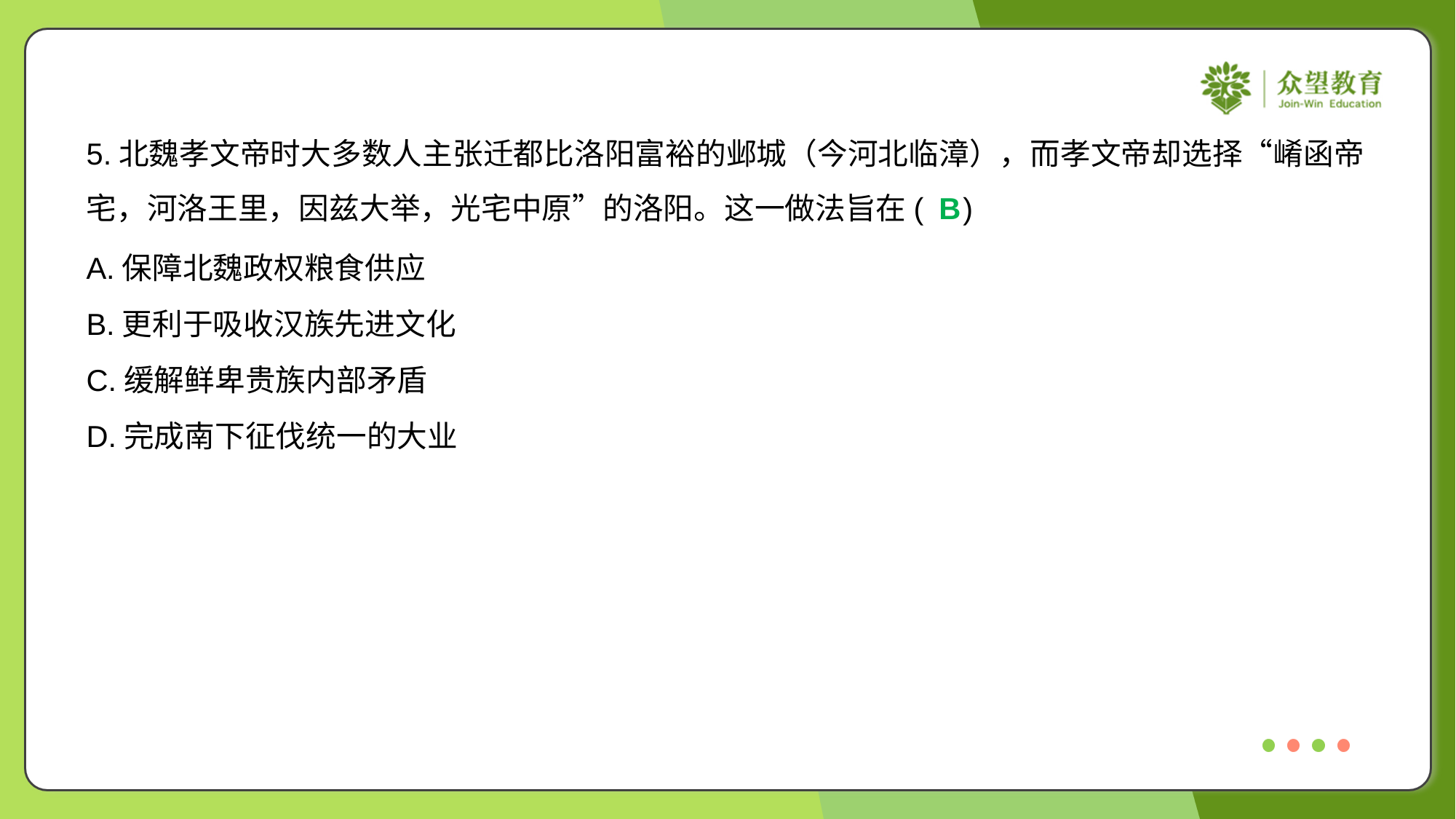

5.北魏孝文帝时大多数人主张迁都比洛阳富裕的邺城（今河北临漳），而孝文帝却选择“崤函帝
宅，河洛王里，因兹大举，光宅中原”的洛阳。这一做法旨在(     )
B
A.保障北魏政权粮食供应
B.更利于吸收汉族先进文化
C.缓解鲜卑贵族内部矛盾
D.完成南下征伐统一的大业